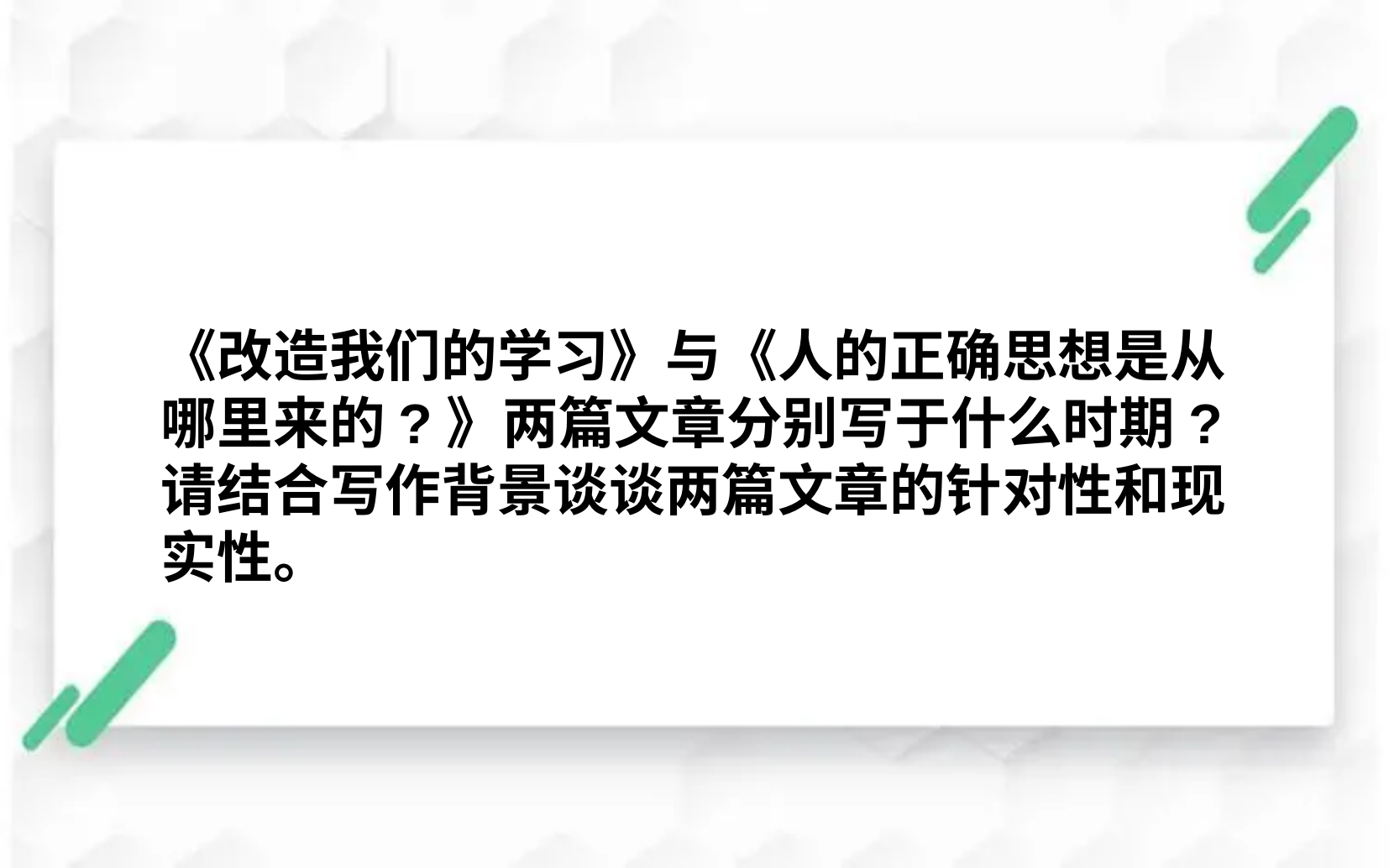

《改造我们的学习》与《人的正确思想是从哪里来的?》两篇文章分别写于什么时期?请结合写作背景谈谈两篇文章的针对性和现实性。